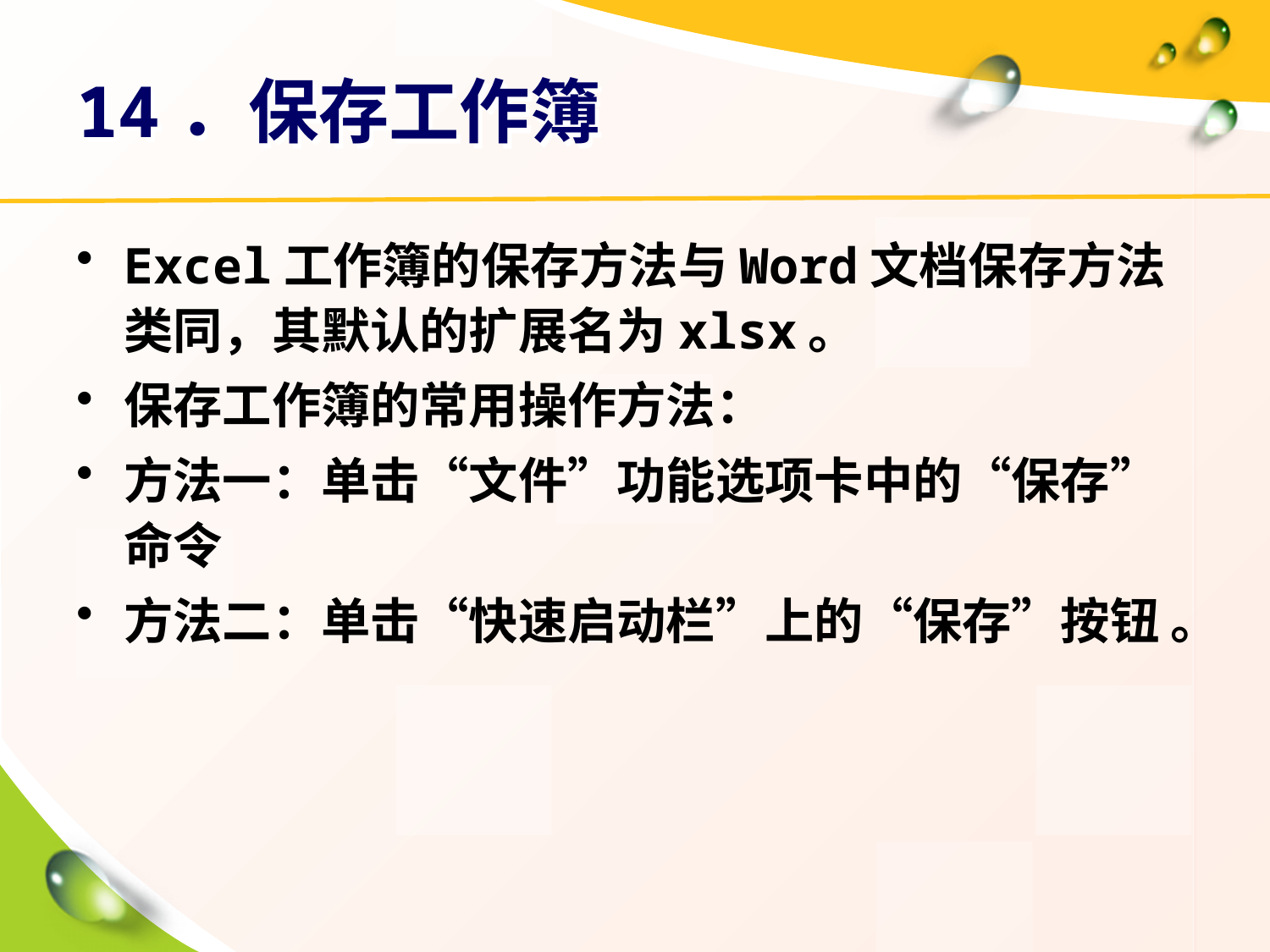

# 14．保存工作簿
Excel工作簿的保存方法与Word文档保存方法类同，其默认的扩展名为xlsx。
保存工作簿的常用操作方法：
方法一：单击“文件”功能选项卡中的“保存”命令
方法二：单击“快速启动栏”上的“保存”按钮 。